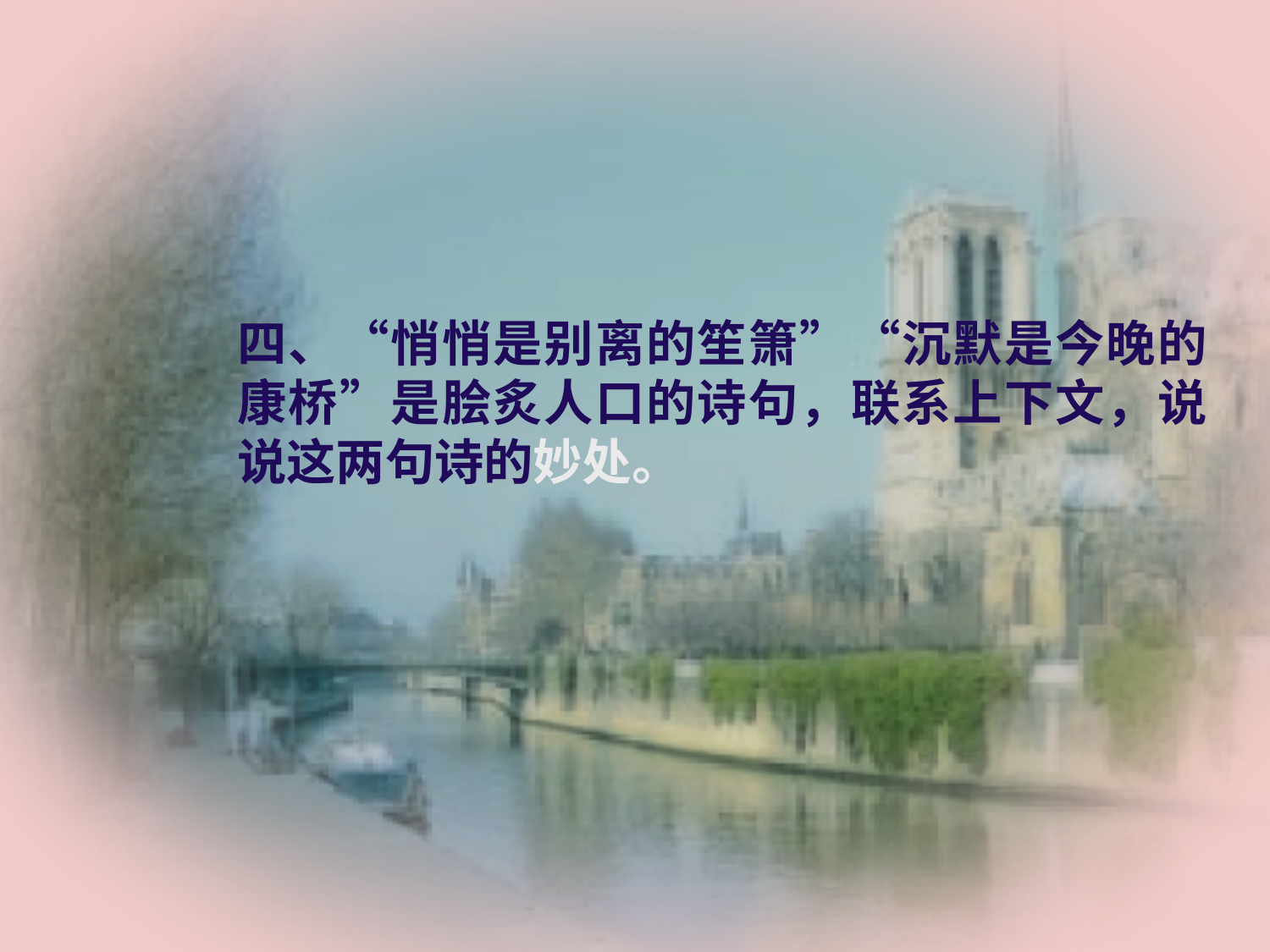

四、“悄悄是别离的笙箫”“沉默是今晚的康桥”是脍炙人口的诗句，联系上下文，说说这两句诗的妙处。